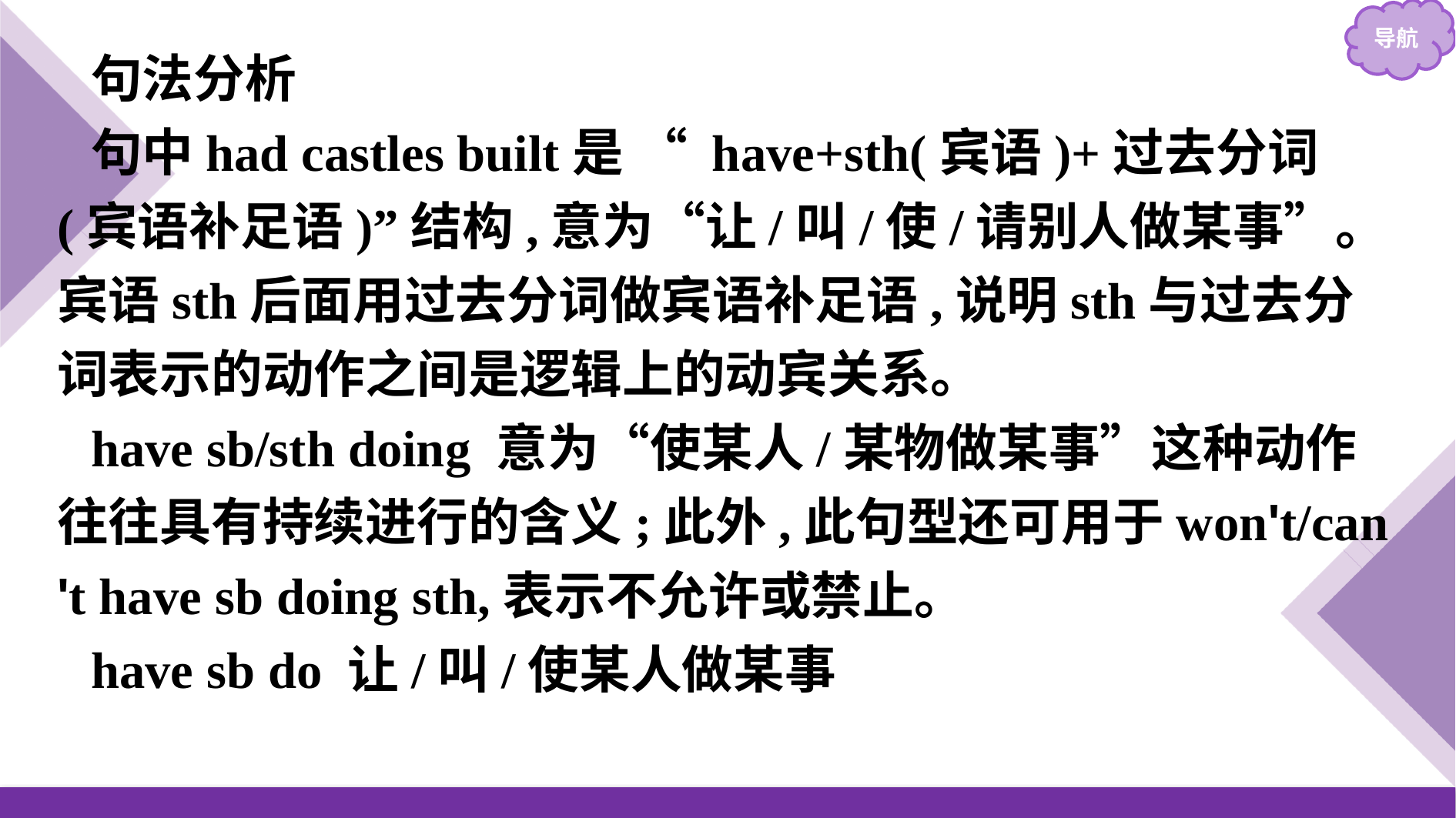

句法分析
句中had castles built是 “ have+sth(宾语)+过去分词(宾语补足语)”结构,意为“让/叫/使/请别人做某事”。宾语sth后面用过去分词做宾语补足语,说明sth与过去分词表示的动作之间是逻辑上的动宾关系。
have sb/sth doing 意为“使某人/某物做某事”这种动作往往具有持续进行的含义;此外,此句型还可用于won't/can't have sb doing sth,表示不允许或禁止。
have sb do 让/叫/使某人做某事